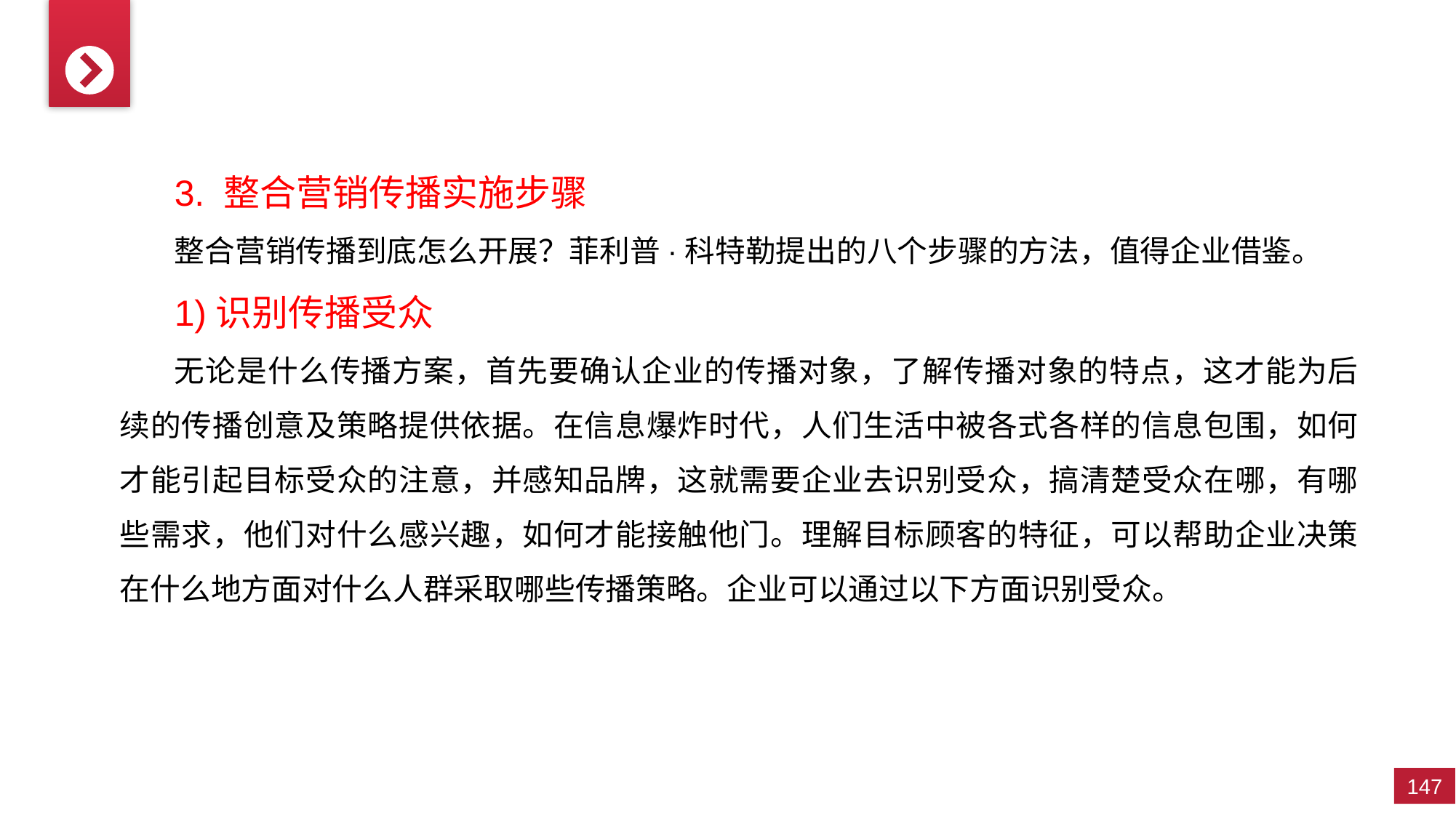

3. 整合营销传播实施步骤
整合营销传播到底怎么开展？菲利普·科特勒提出的八个步骤的方法，值得企业借鉴。
1)识别传播受众
无论是什么传播方案，首先要确认企业的传播对象，了解传播对象的特点，这才能为后续的传播创意及策略提供依据。在信息爆炸时代，人们生活中被各式各样的信息包围，如何才能引起目标受众的注意，并感知品牌，这就需要企业去识别受众，搞清楚受众在哪，有哪些需求，他们对什么感兴趣，如何才能接触他门。理解目标顾客的特征，可以帮助企业决策在什么地方面对什么人群采取哪些传播策略。企业可以通过以下方面识别受众。